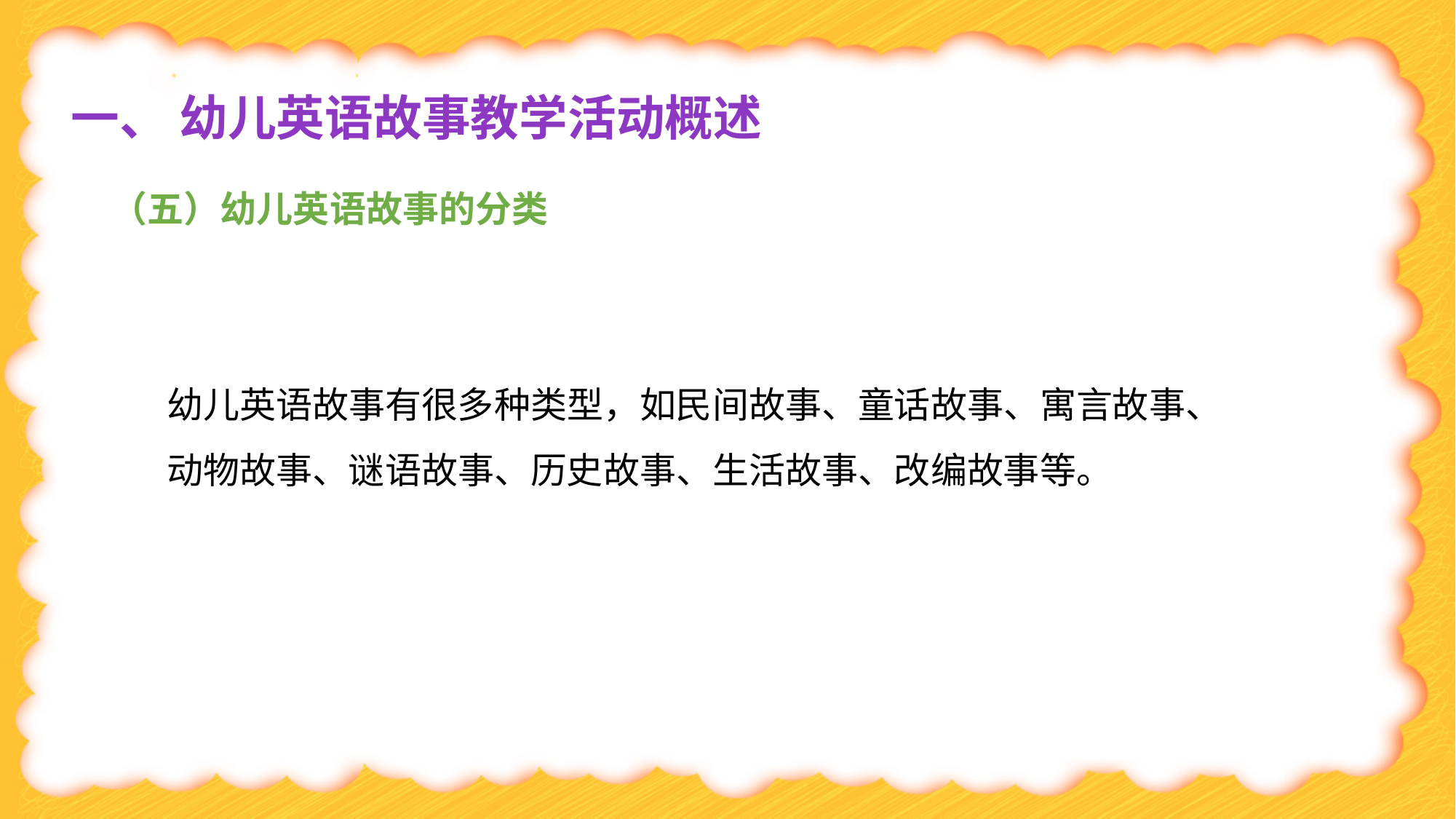

一、 幼儿英语故事教学活动概述
（五）幼儿英语故事的分类

幼儿英语故事有很多种类型，如民间故事、童话故事、寓言故事、动物故事、谜语故事、历史故事、生活故事、改编故事等。